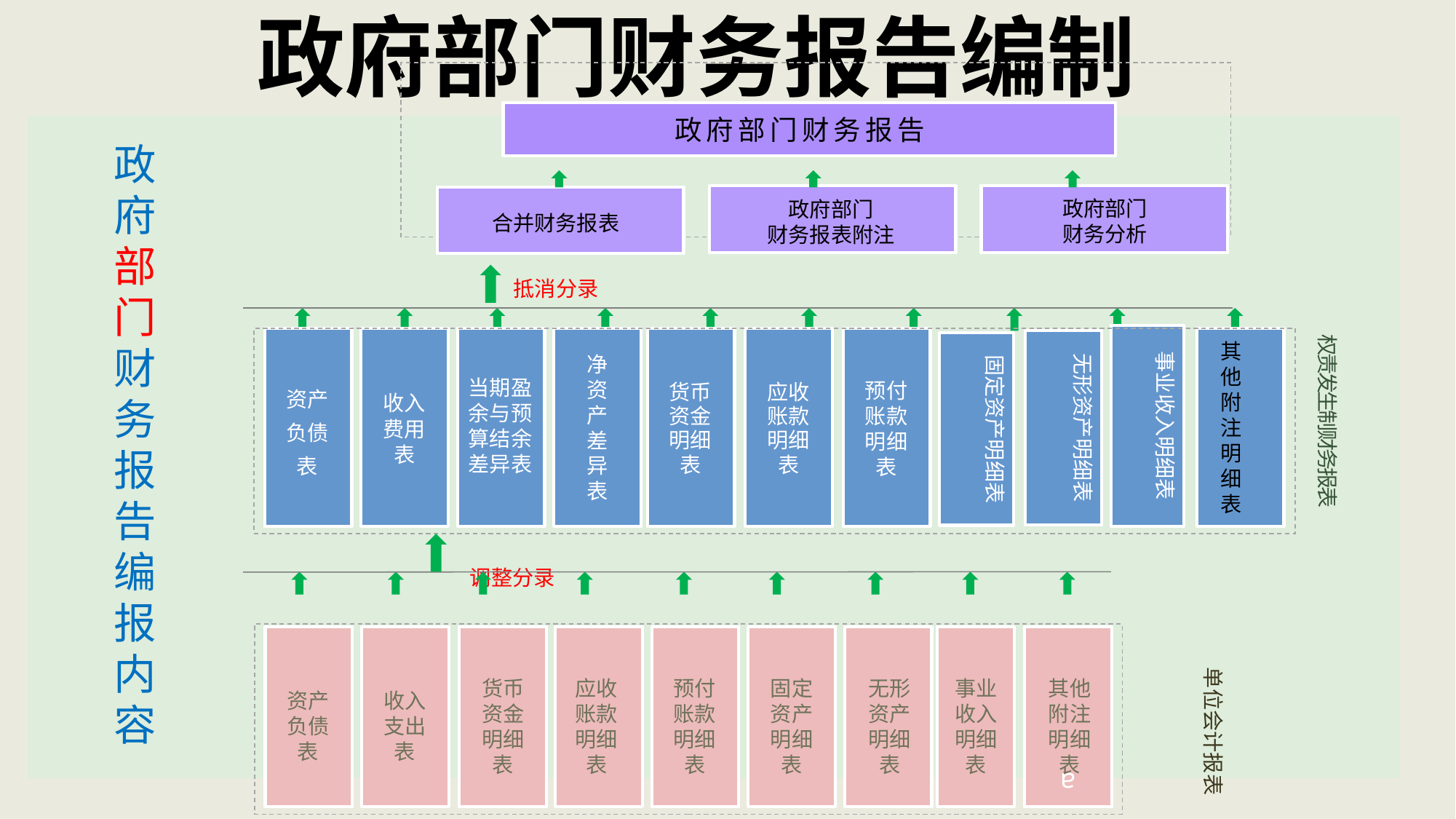

# 政府部门财务报告编制

政府部门财务报告

政府部门财务报告编报内容

政府部门
财务报表附注
政府部门
财务分析
合并财务报表
抵消分录

净资产差异表
其他附注明细表
资产负债表
收入费用表
当期盈余与预算结余差异表
货币资金明细表
应收账款明细表
预付账款明细表
权责发生制财务报表
事业收入明细表

无形资产明细表
固定资产明细表

调整分录
单位会计报表
资产负债表
收入支出表
货币资金明细表
应收账款明细表
预付账款明细表
固定资产明细表
无形资产明细表
事业收入明细表
其他附注明细表

a

116